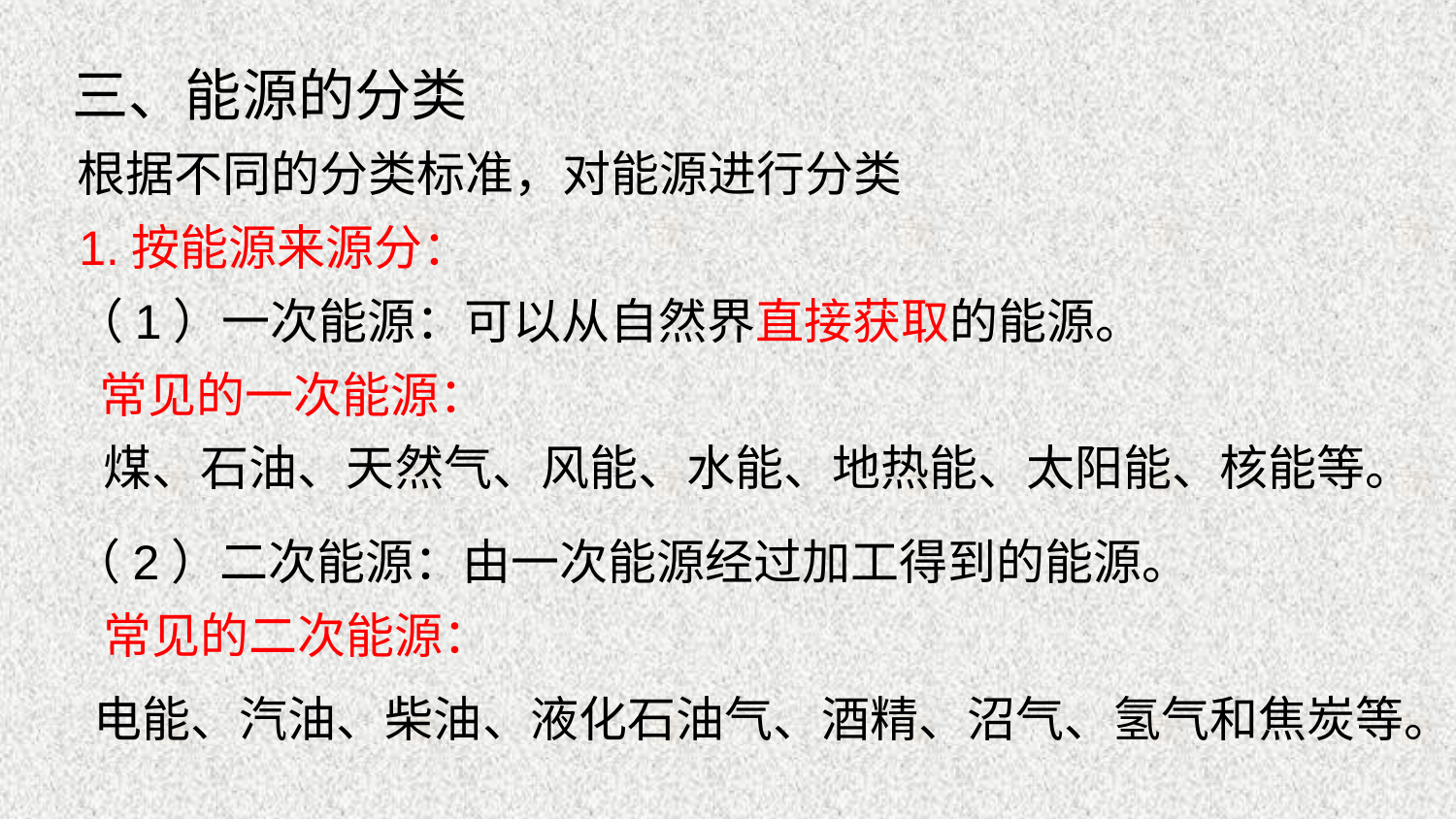

三、能源的分类
根据不同的分类标准，对能源进行分类
1.按能源来源分：
（1）一次能源：可以从自然界直接获取的能源。
常见的一次能源：
煤、石油、天然气、风能、水能、地热能、太阳能、核能等。
（2）二次能源：由一次能源经过加工得到的能源。
常见的二次能源：
电能、汽油、柴油、液化石油气、酒精、沼气、氢气和焦炭等。